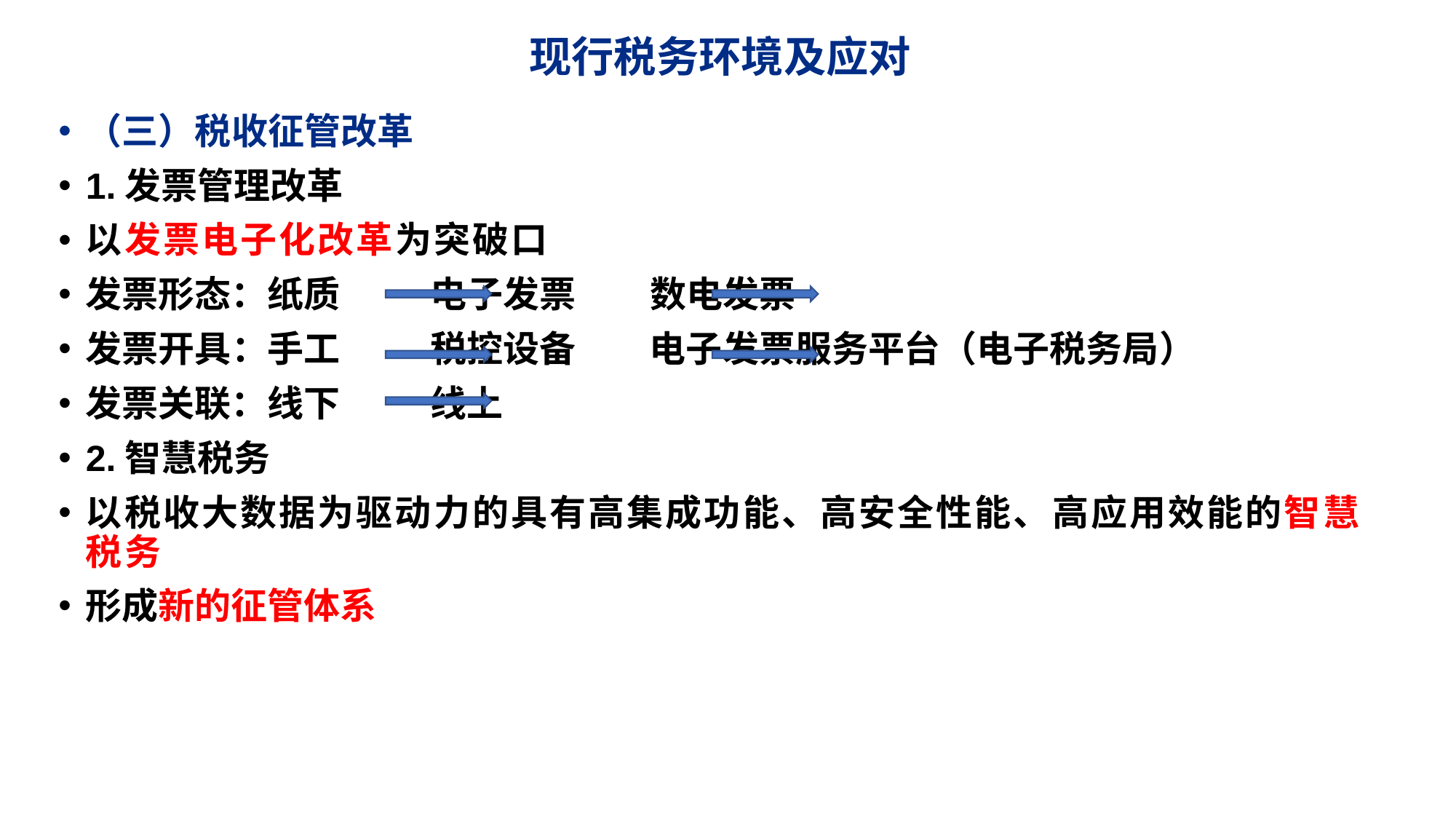

# 现行税务环境及应对
（三）税收征管改革
1.发票管理改革
以发票电子化改革为突破口
发票形态：纸质           电子发票         数电发票
发票开具：手工           税控设备         电子发票服务平台（电子税务局）
发票关联：线下           线上
2.智慧税务
以税收大数据为驱动力的具有高集成功能、高安全性能、高应用效能的智慧税务
形成新的征管体系